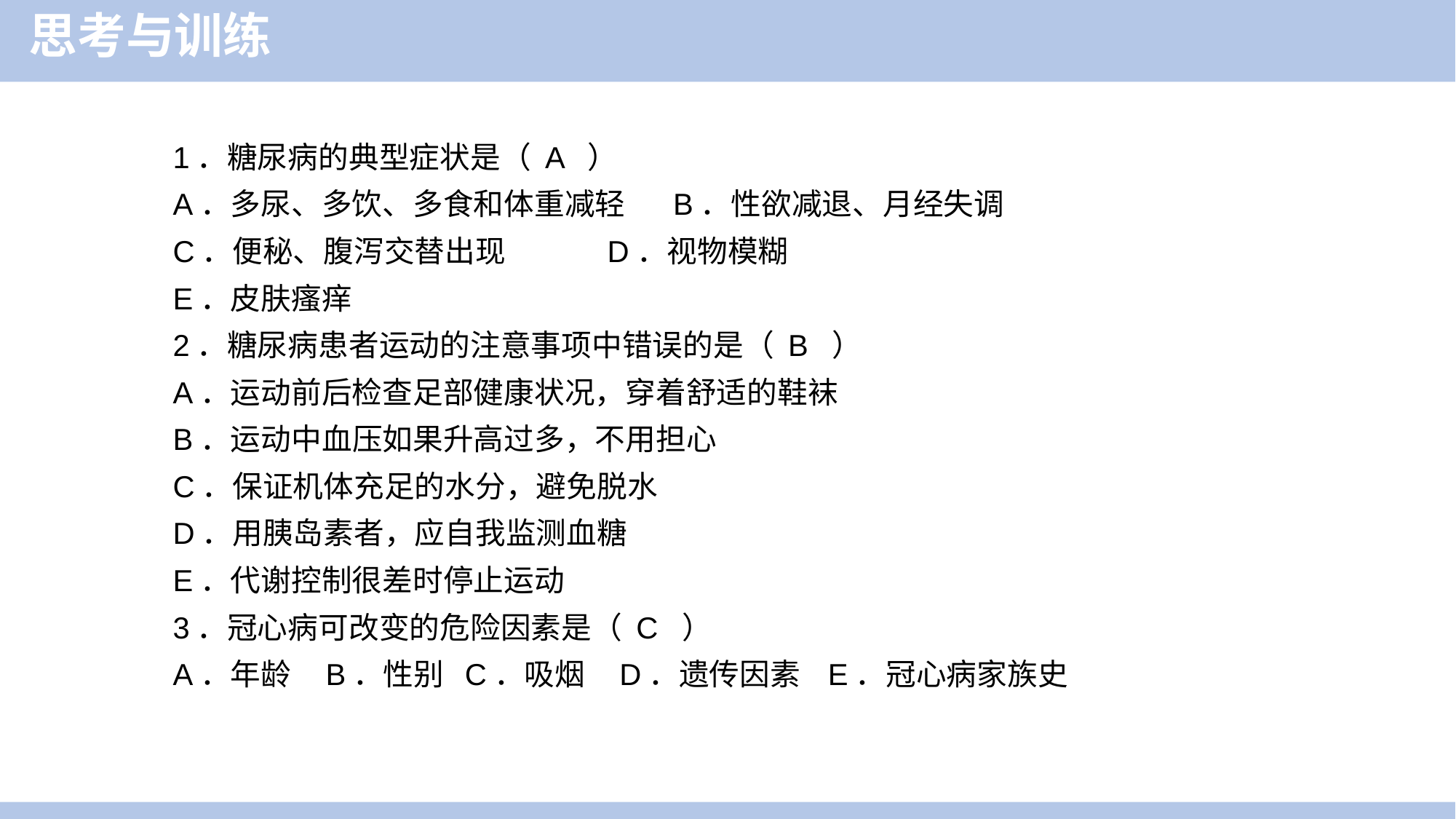

思考与训练
1．糖尿病的典型症状是（ A  ）
A．多尿、多饮、多食和体重减轻      B．性欲减退、月经失调
C．便秘、腹泻交替出现              D．视物模糊
E．皮肤瘙痒
2．糖尿病患者运动的注意事项中错误的是（ B  ）
A．运动前后检查足部健康状况，穿着舒适的鞋袜
B．运动中血压如果升高过多，不用担心
C．保证机体充足的水分，避免脱水
D．用胰岛素者，应自我监测血糖
E．代谢控制很差时停止运动
3．冠心病可改变的危险因素是（ C  ）
A．年龄    B．性别  C．吸烟    D．遗传因素   E．冠心病家族史